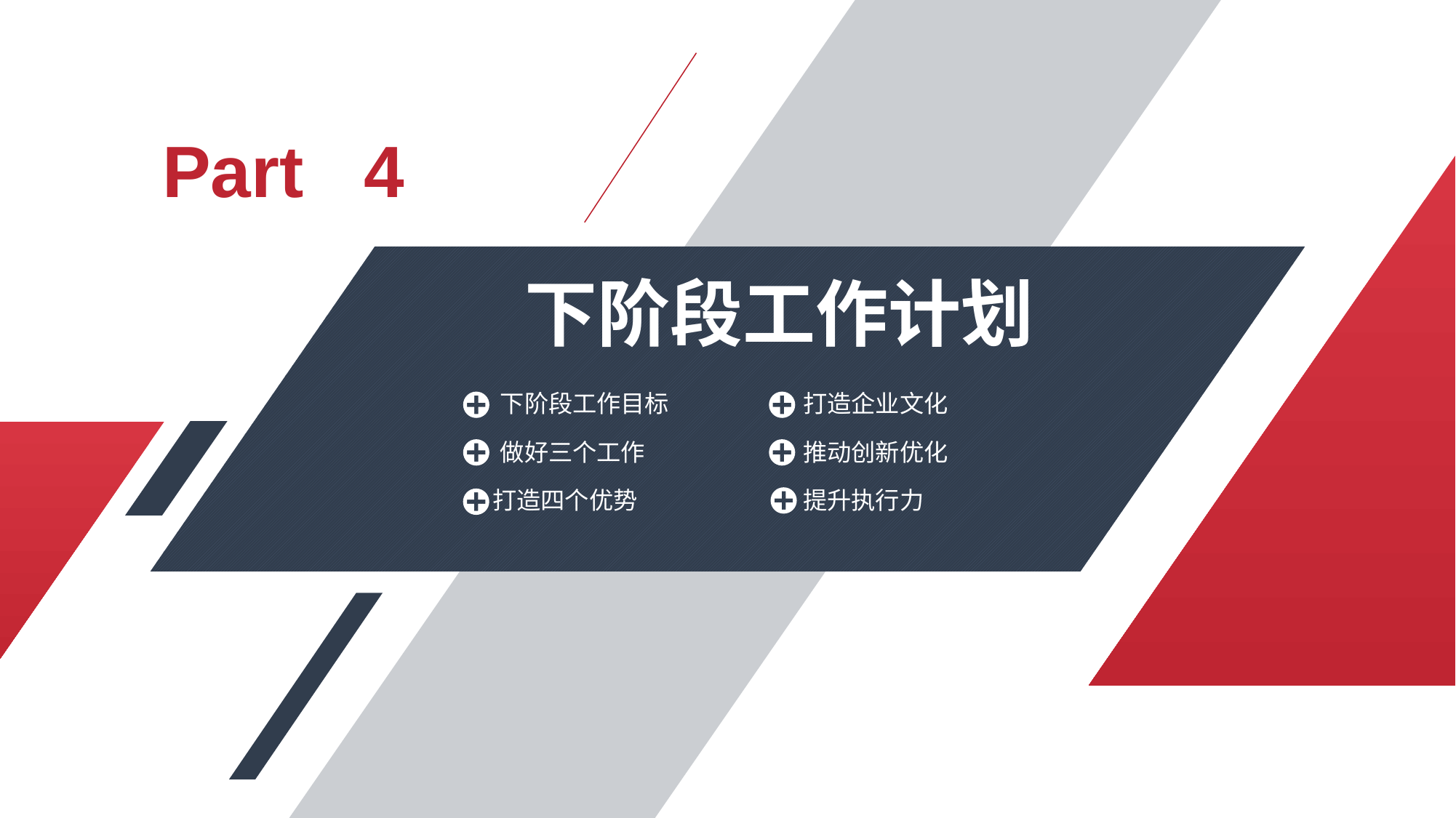

Part   4

下阶段工作计划
下阶段工作目标
打造企业文化

做好三个工作
推动创新优化

打造四个优势
提升执行力